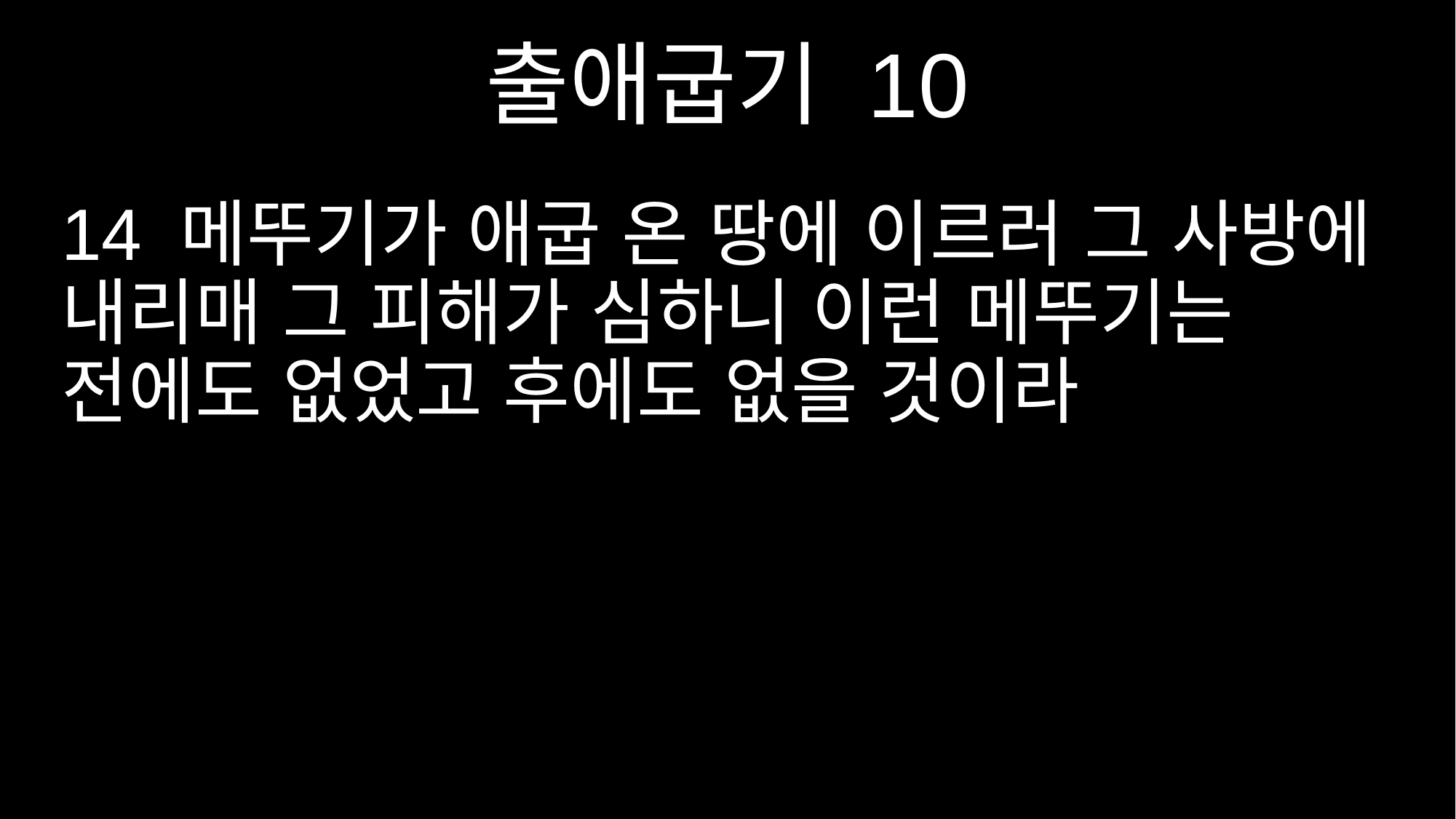

출애굽기 10
14 메뚜기가 애굽 온 땅에 이르러 그 사방에 내리매 그 피해가 심하니 이런 메뚜기는 전에도 없었고 후에도 없을 것이라